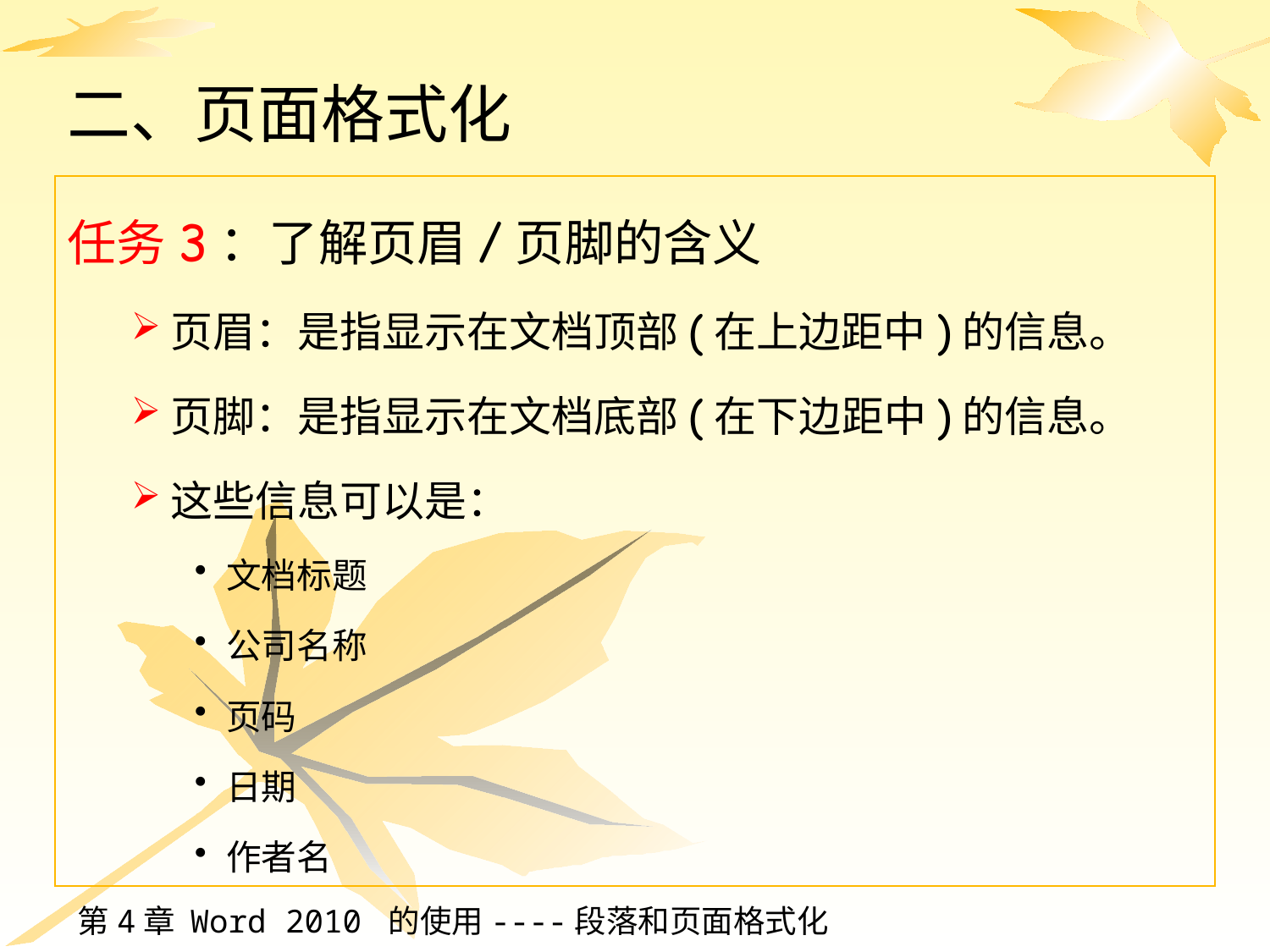

# 二、页面格式化
任务3：了解页眉/页脚的含义
页眉：是指显示在文档顶部(在上边距中)的信息。
页脚：是指显示在文档底部(在下边距中)的信息。
这些信息可以是：
文档标题
公司名称
页码
日期
作者名